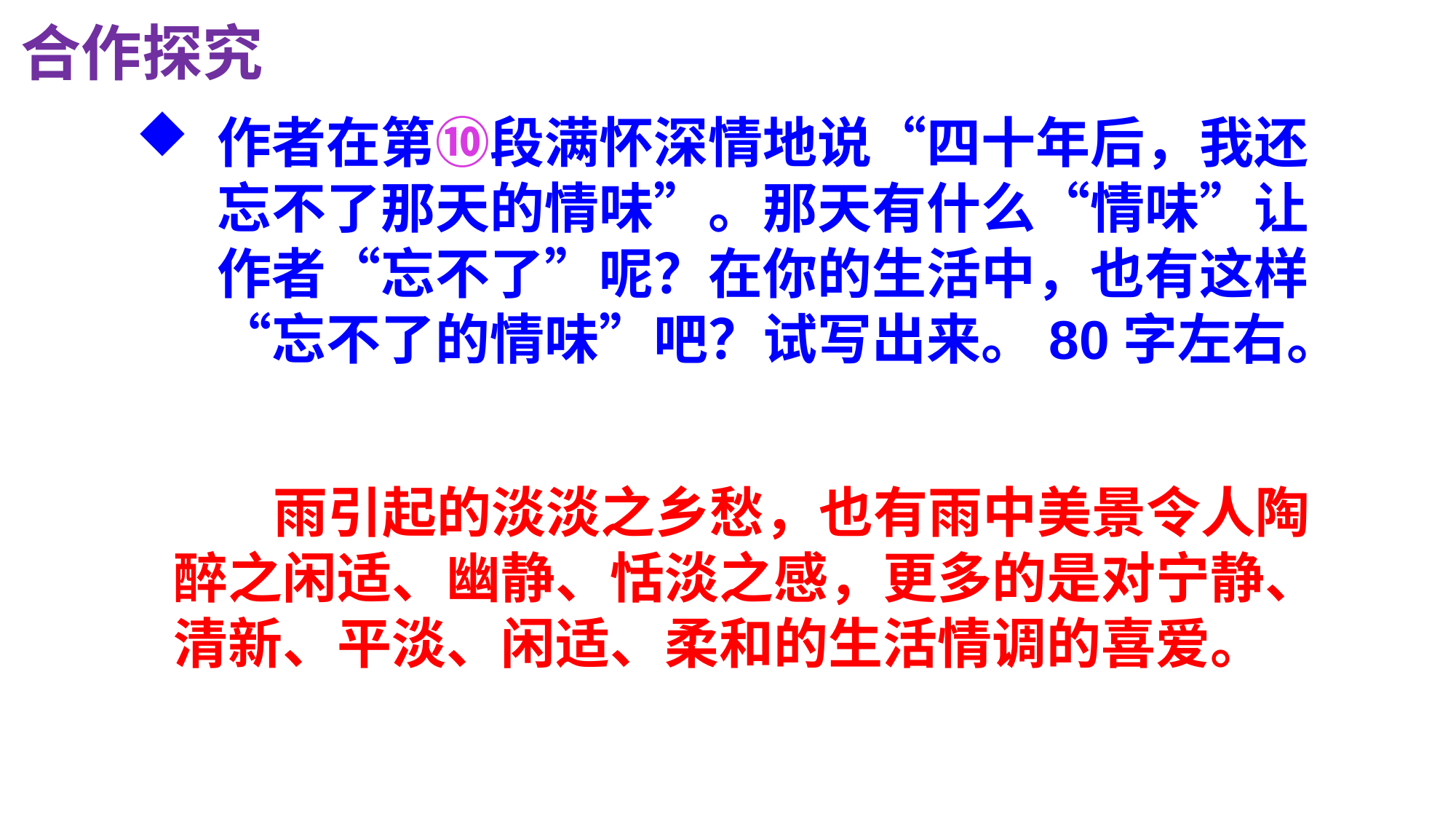

合作探究
作者在第⑩段满怀深情地说“四十年后，我还忘不了那天的情味”。那天有什么“情味”让作者“忘不了”呢？在你的生活中，也有这样“忘不了的情味”吧？试写出来。80字左右。
       雨引起的淡淡之乡愁，也有雨中美景令人陶醉之闲适、幽静、恬淡之感，更多的是对宁静、清新、平淡、闲适、柔和的生活情调的喜爱。